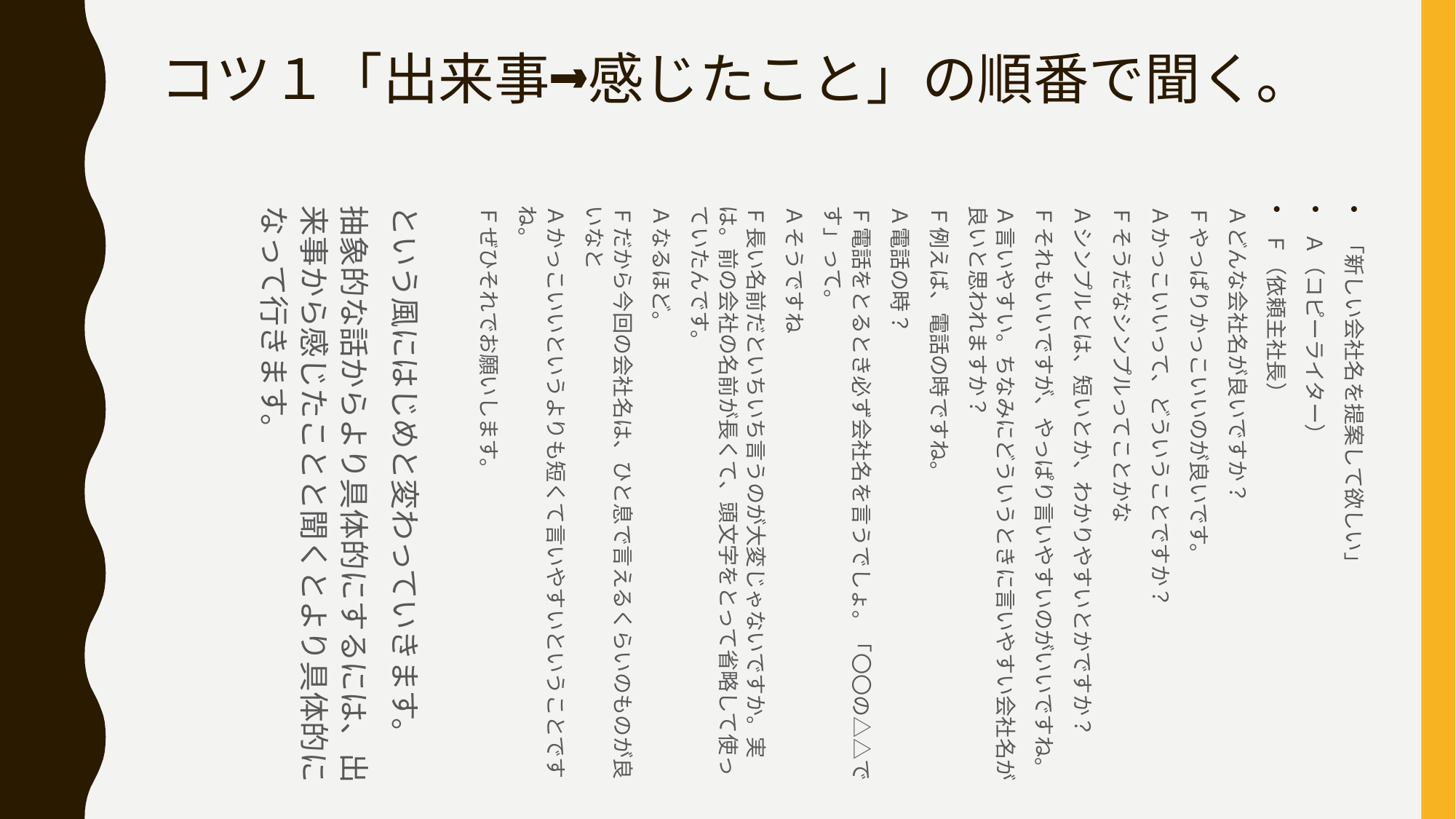

「新しい会社名を提案して欲しい」
Ａ（コピーライター）
Ｆ（依頼主社長）
Ａどんな会社名が良いですか？
Ｆやっぱりかっこいいのが良いです。
Ａかっこいいって、どういうことですか？
Ｆそうだなシンプルってことかな
Ａシンプルとは、短いとか、わかりやすいとかですか？
Ｆそれもいいですが、やっぱり言いやすいのがいいですね。
Ａ言いやすい。ちなみにどういうときに言いやすい会社名が良いと思われますか？
Ｆ例えば、電話の時ですね。
Ａ電話の時？
Ｆ電話をとるとき必ず会社名を言うでしょ。「〇〇の△△です」って。
Ａそうですね
Ｆ長い名前だといちいち言うのが大変じゃないですか。実は。前の会社の名前が長くて、頭文字をとって省略して使っていたんです。
Ａなるほど。
Ｆだから今回の会社名は、ひと息で言えるくらいのものが良いなと
Ａかっこいいというよりも短くて言いやすいということですね。
Ｆぜひそれでお願いします。

という風にはじめと変わっていきます。
抽象的な話からより具体的にするには、出来事から感じたことと聞くとより具体的になって行きます。

# コツ１「出来事→感じたこと」の順番で聞く。